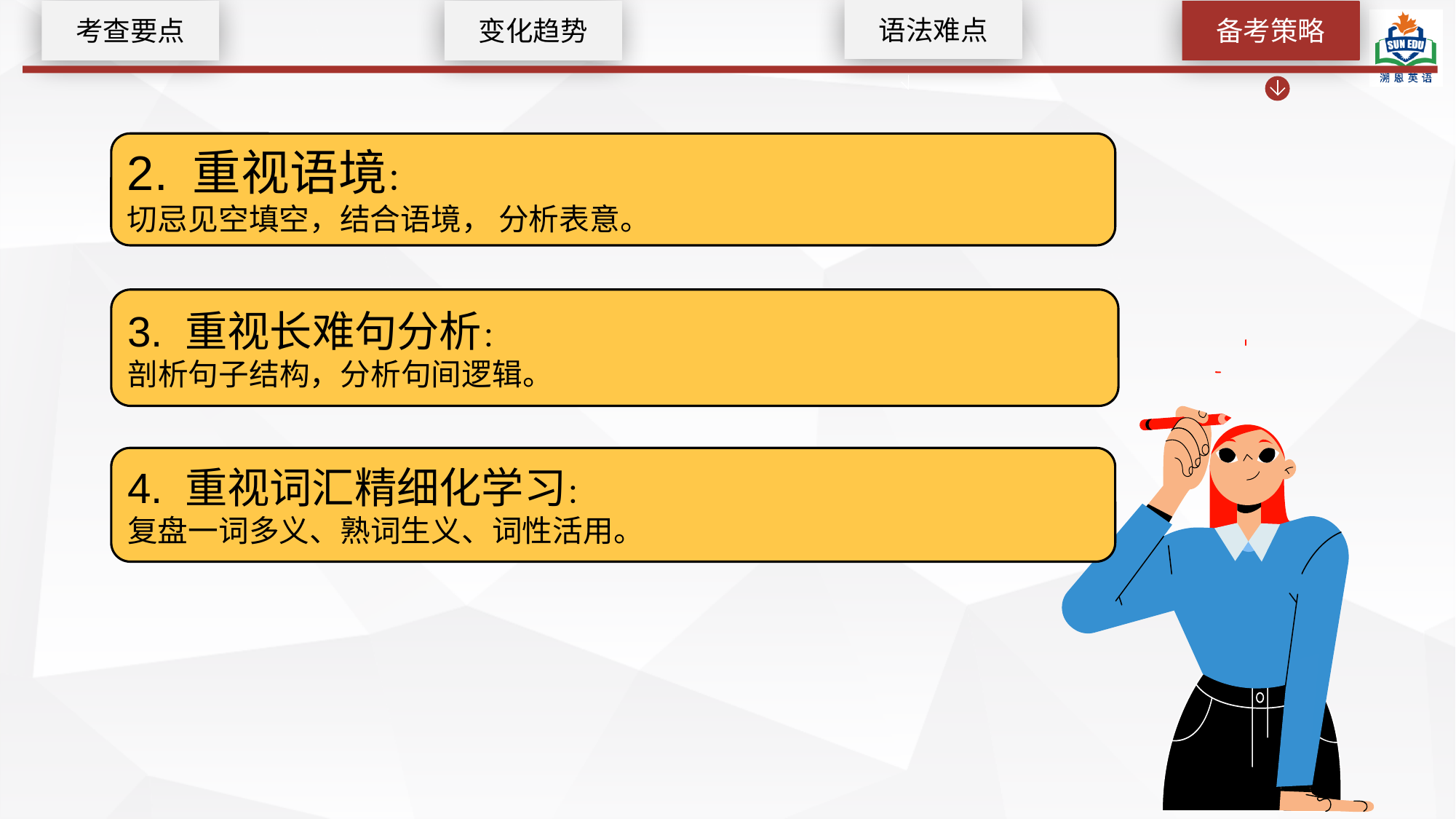

语法难点
考查要点
变化趋势
备考策略

2. 重视语境：
切忌见空填空，结合语境， 分析表意。

3. 重视长难句分析：
剖析句子结构，分析句间逻辑。
4. 重视词汇精细化学习：
复盘一词多义、熟词生义、词性活用。